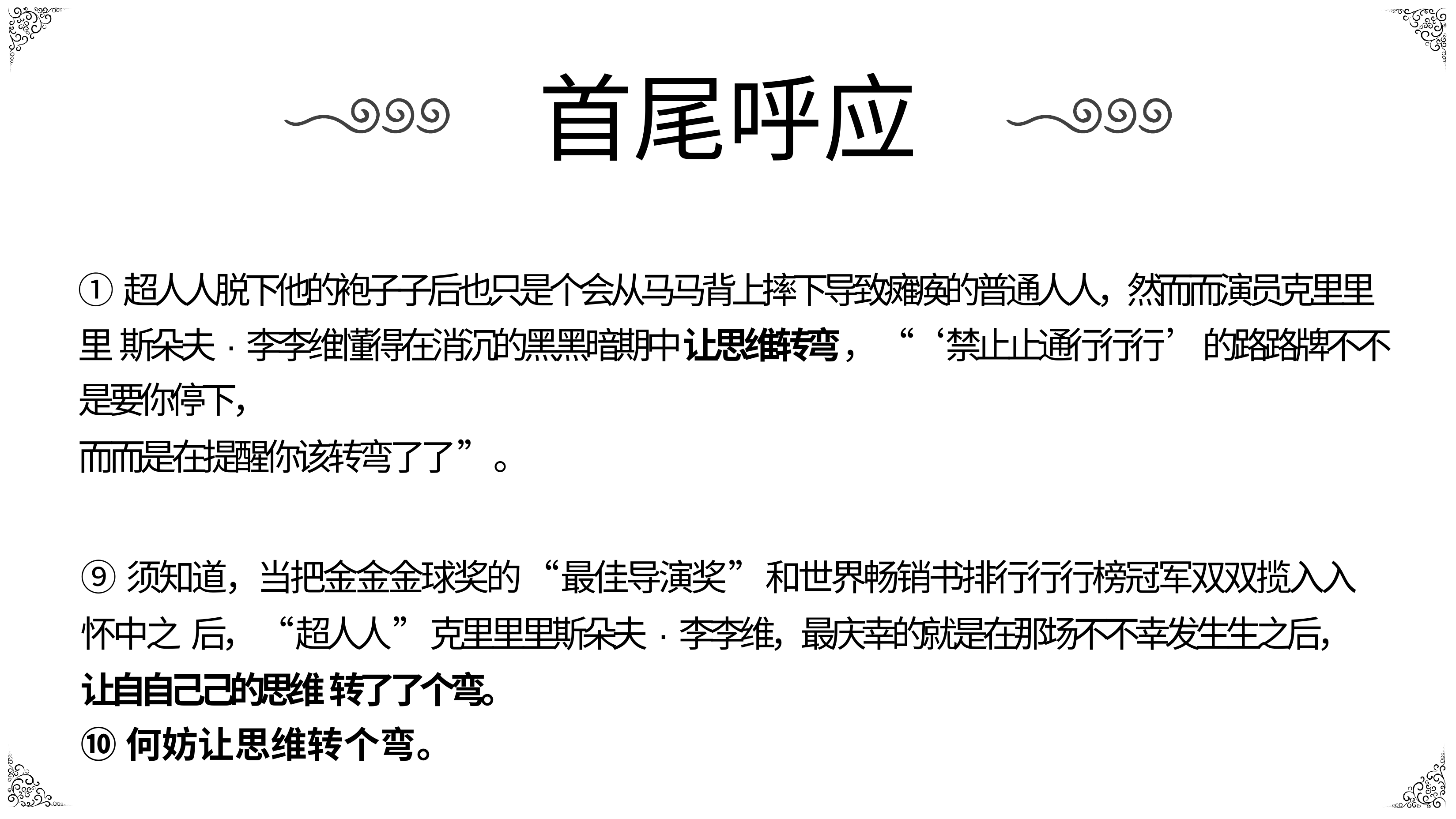

# 首尾呼应

①超⼈人脱下他的袍⼦子后也只是个会从⻢马背上摔下导致瘫痪的普通⼈人，然⽽而演员克⾥里里  斯朵夫·李李维懂得在消沉的⿊黑暗期中让思维转弯，“‘禁⽌止通⾏行行’的路路牌不不是要你停下，
⽽而是在提醒你该转弯了了”。

⑨须知道，当把⾦金金球奖的“最佳导演奖”和世界畅销书排⾏行行榜冠军双双揽⼊入怀中之  后，“超⼈人”克⾥里里斯朵夫·李李维，最庆幸的就是在那场不不幸发⽣生之后，让⾃自⼰己的思维  转了了个弯。
⑩何妨让思维转个弯。